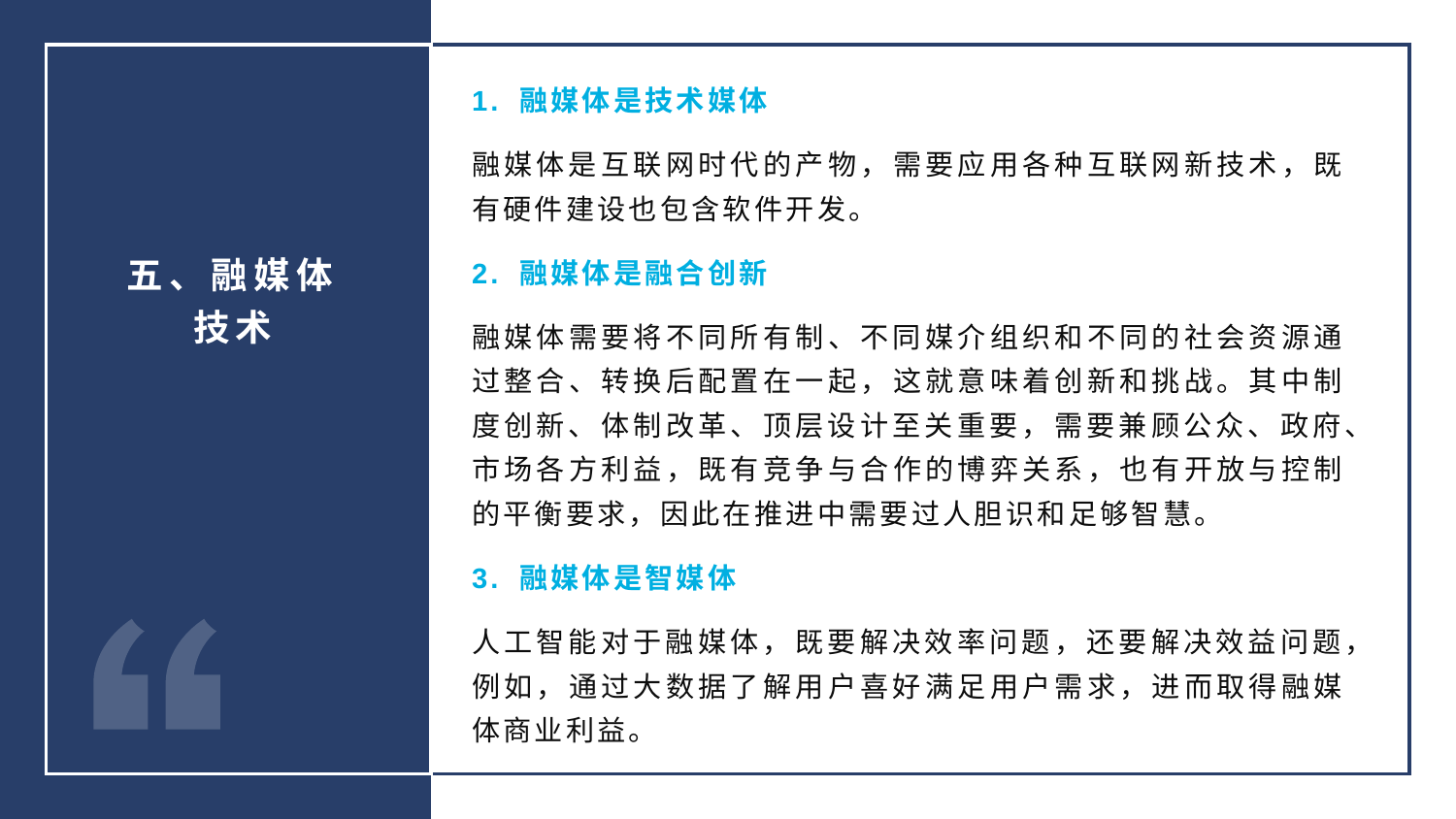

1. 融媒体是技术媒体
融媒体是互联网时代的产物，需要应用各种互联网新技术，既有硬件建设也包含软件开发。
2. 融媒体是融合创新
融媒体需要将不同所有制、不同媒介组织和不同的社会资源通过整合、转换后配置在一起，这就意味着创新和挑战。其中制度创新、体制改革、顶层设计至关重要，需要兼顾公众、政府、市场各方利益，既有竞争与合作的博弈关系，也有开放与控制的平衡要求，因此在推进中需要过人胆识和足够智慧。
3. 融媒体是智媒体
人工智能对于融媒体，既要解决效率问题，还要解决效益问题，例如，通过大数据了解用户喜好满足用户需求，进而取得融媒体商业利益。
五、融媒体技术